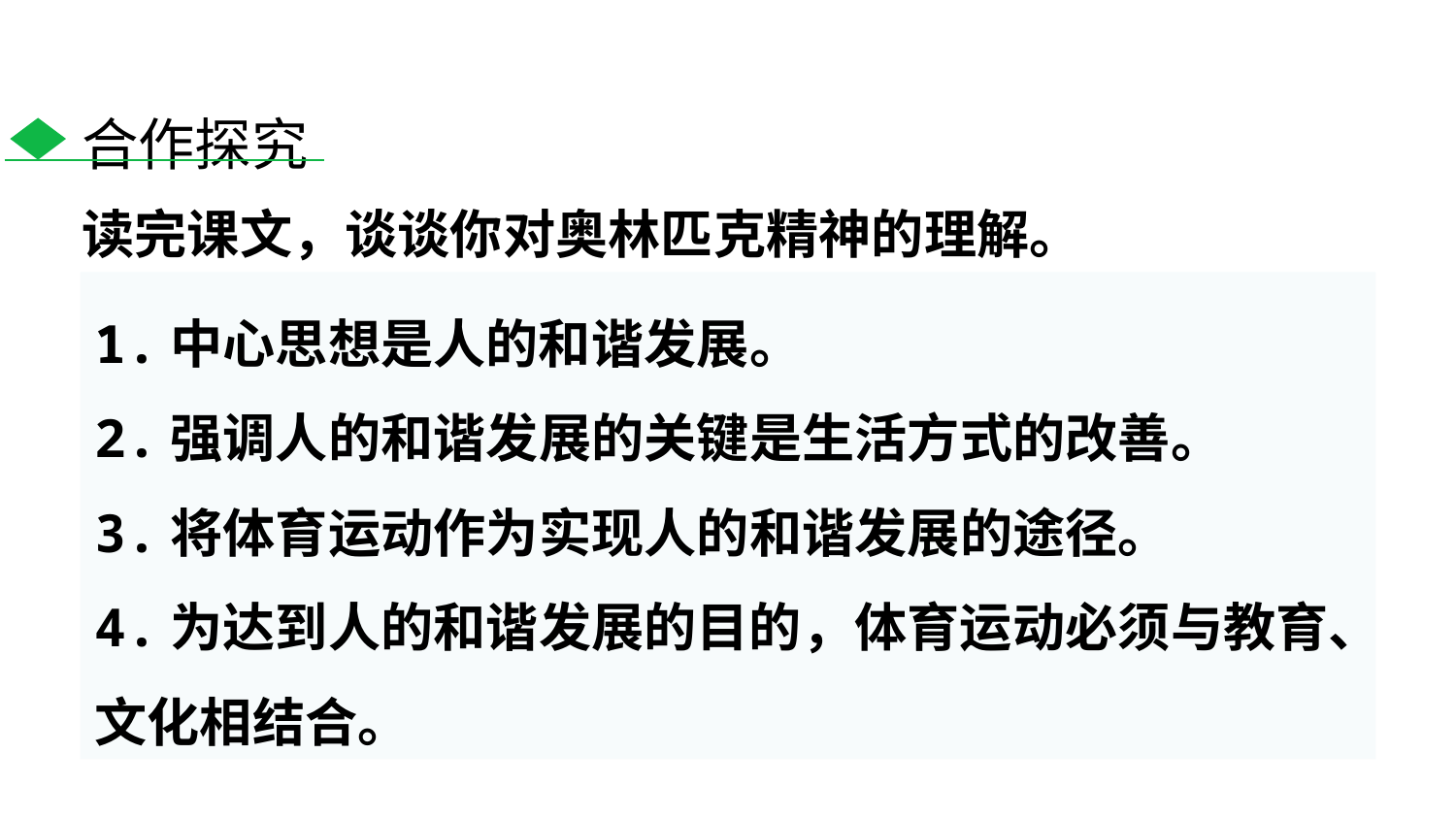

合作探究

读完课文，谈谈你对奥林匹克精神的理解。
1.中心思想是人的和谐发展。
2.强调人的和谐发展的关键是生活方式的改善。
3.将体育运动作为实现人的和谐发展的途径。
4.为达到人的和谐发展的目的，体育运动必须与教育、文化相结合。